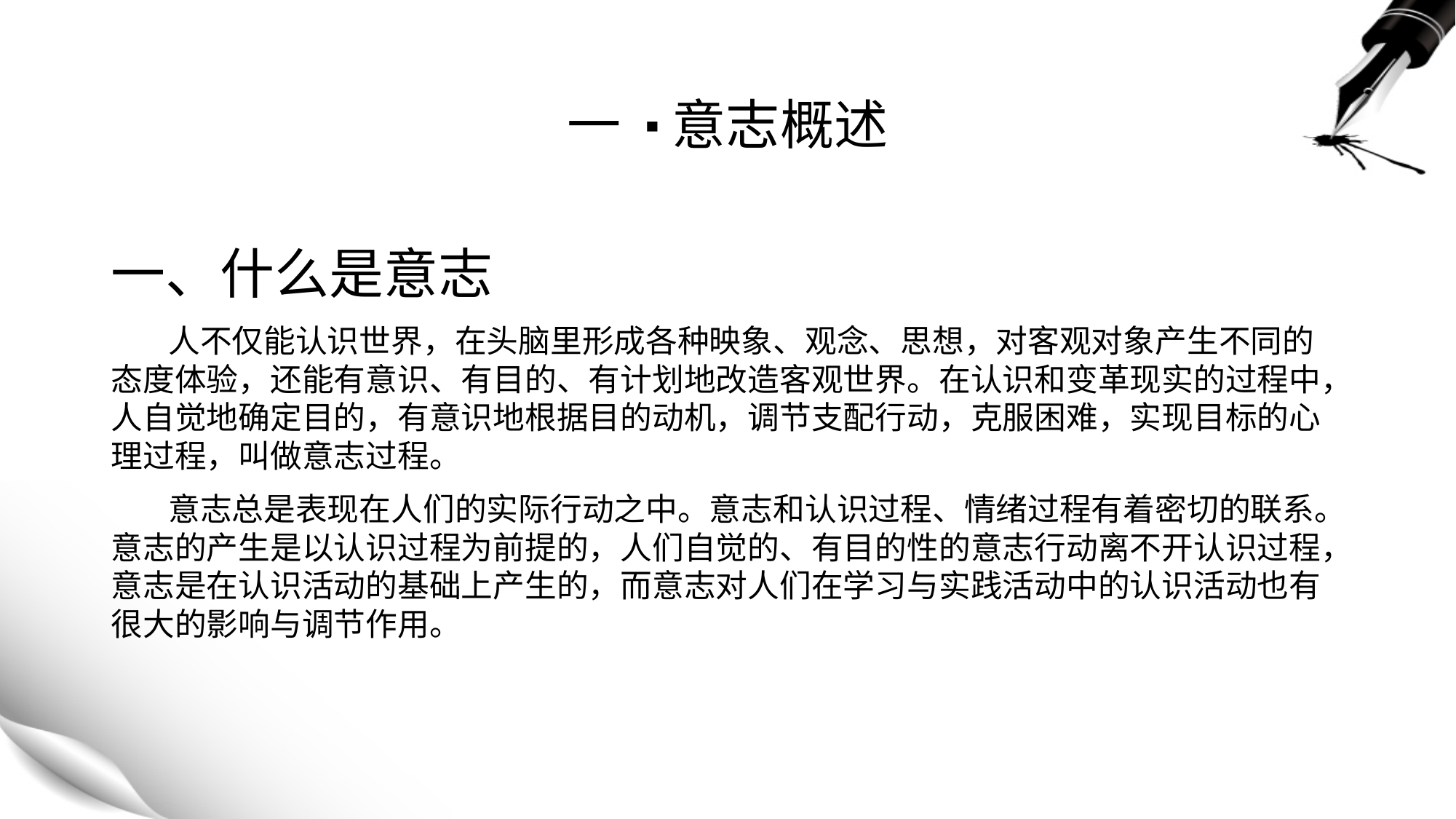

# 一 ·意志概述
一、什么是意志
       人不仅能认识世界，在头脑里形成各种映象、观念、思想，对客观对象产生不同的态度体验，还能有意识、有目的、有计划地改造客观世界。在认识和变革现实的过程中，人自觉地确定目的，有意识地根据目的动机，调节支配行动，克服困难，实现目标的心理过程，叫做意志过程。
       意志总是表现在人们的实际行动之中。意志和认识过程、情绪过程有着密切的联系。意志的产生是以认识过程为前提的，人们自觉的、有目的性的意志行动离不开认识过程，意志是在认识活动的基础上产生的，而意志对人们在学习与实践活动中的认识活动也有很大的影响与调节作用。